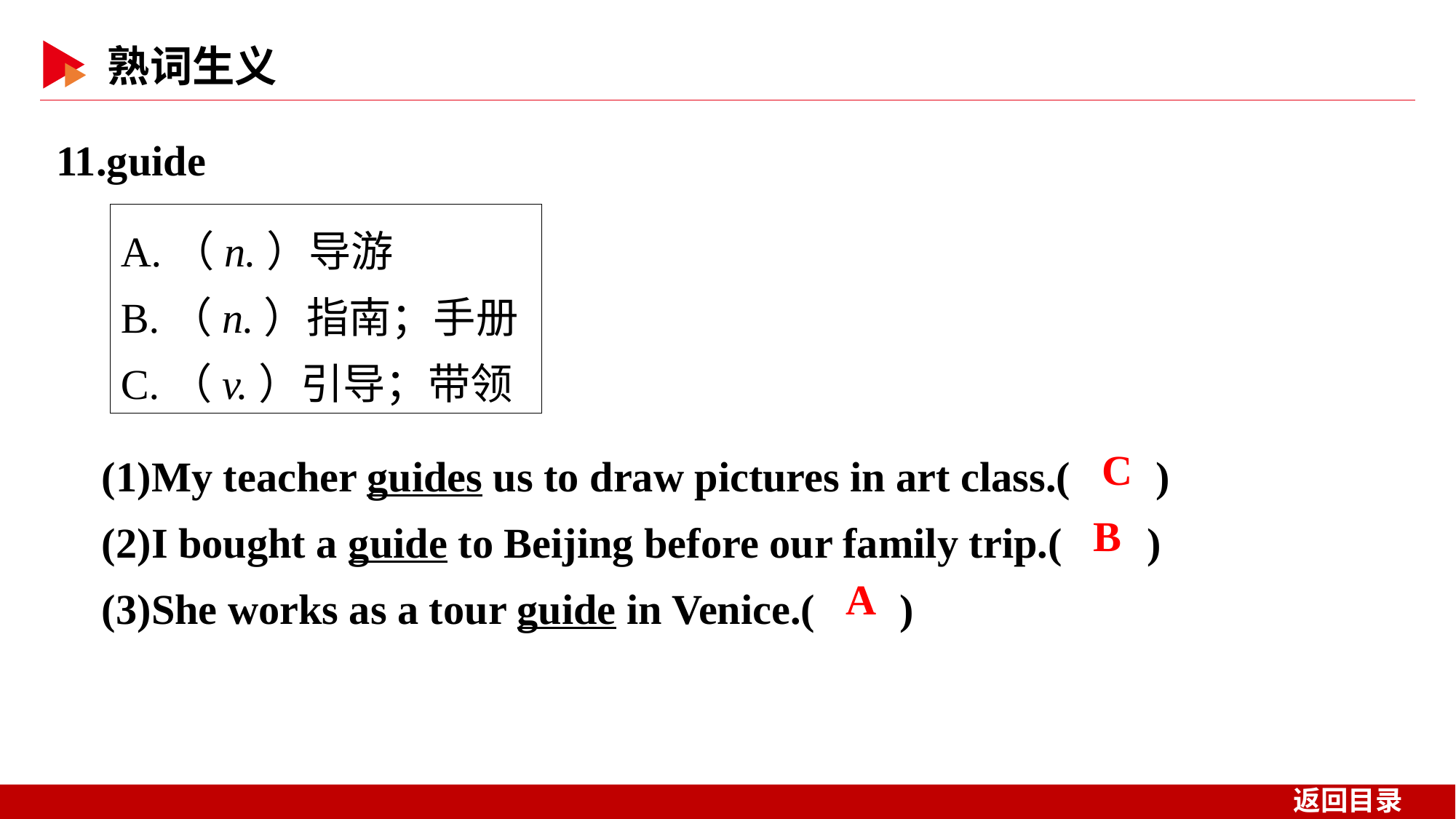

11.guide
A.（n.）导游
B.（n.）指南；手册
C.（v.）引导；带领
(1)My teacher guides us to draw pictures in art class.(        )
(2)I bought a guide to Beijing before our family trip.(        )
(3)She works as a tour guide in Venice.(        )
   C
   B
   A